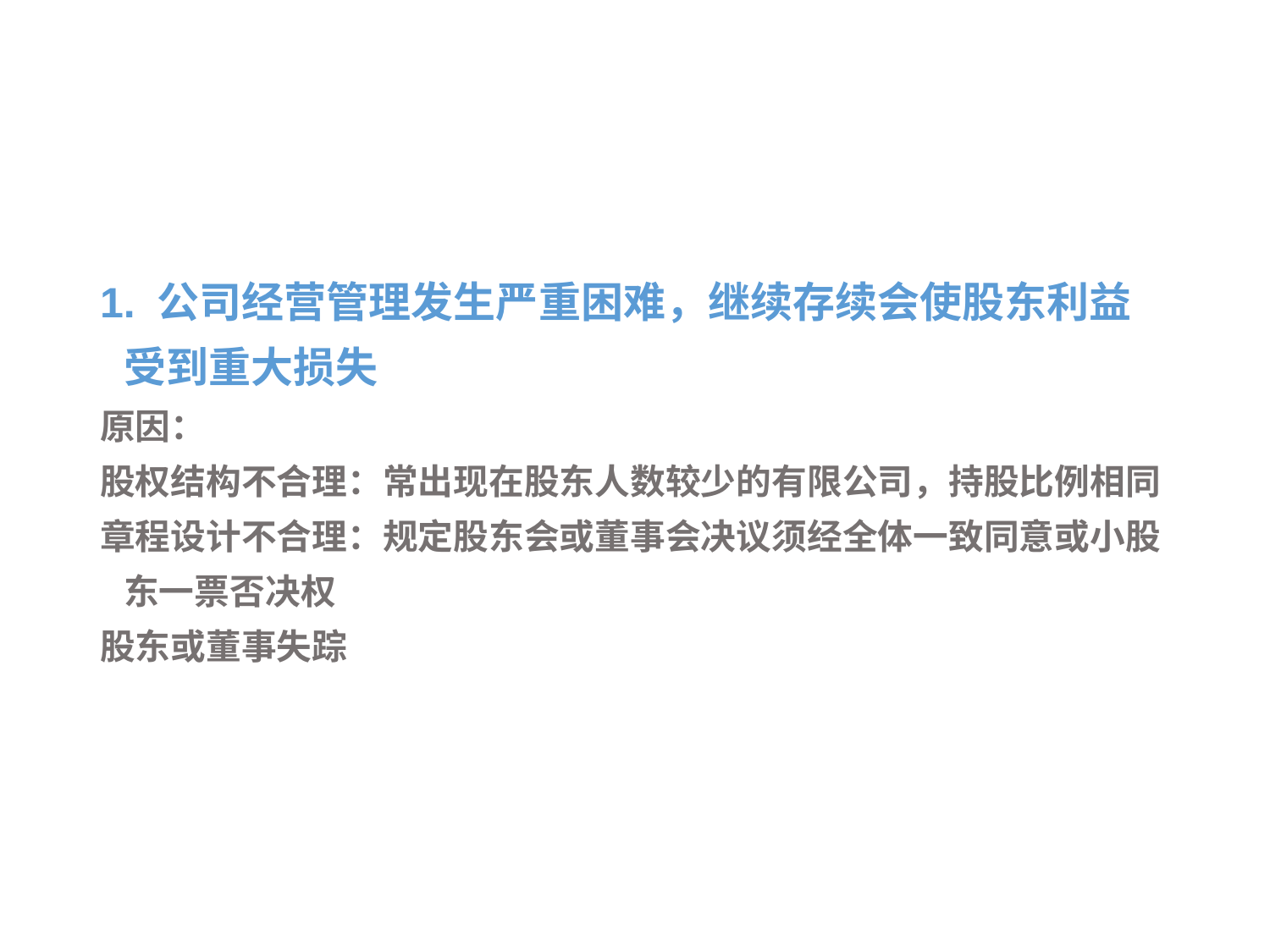

#
1. 公司经营管理发生严重困难，继续存续会使股东利益受到重大损失
原因：
股权结构不合理：常出现在股东人数较少的有限公司，持股比例相同
章程设计不合理：规定股东会或董事会决议须经全体一致同意或小股东一票否决权
股东或董事失踪